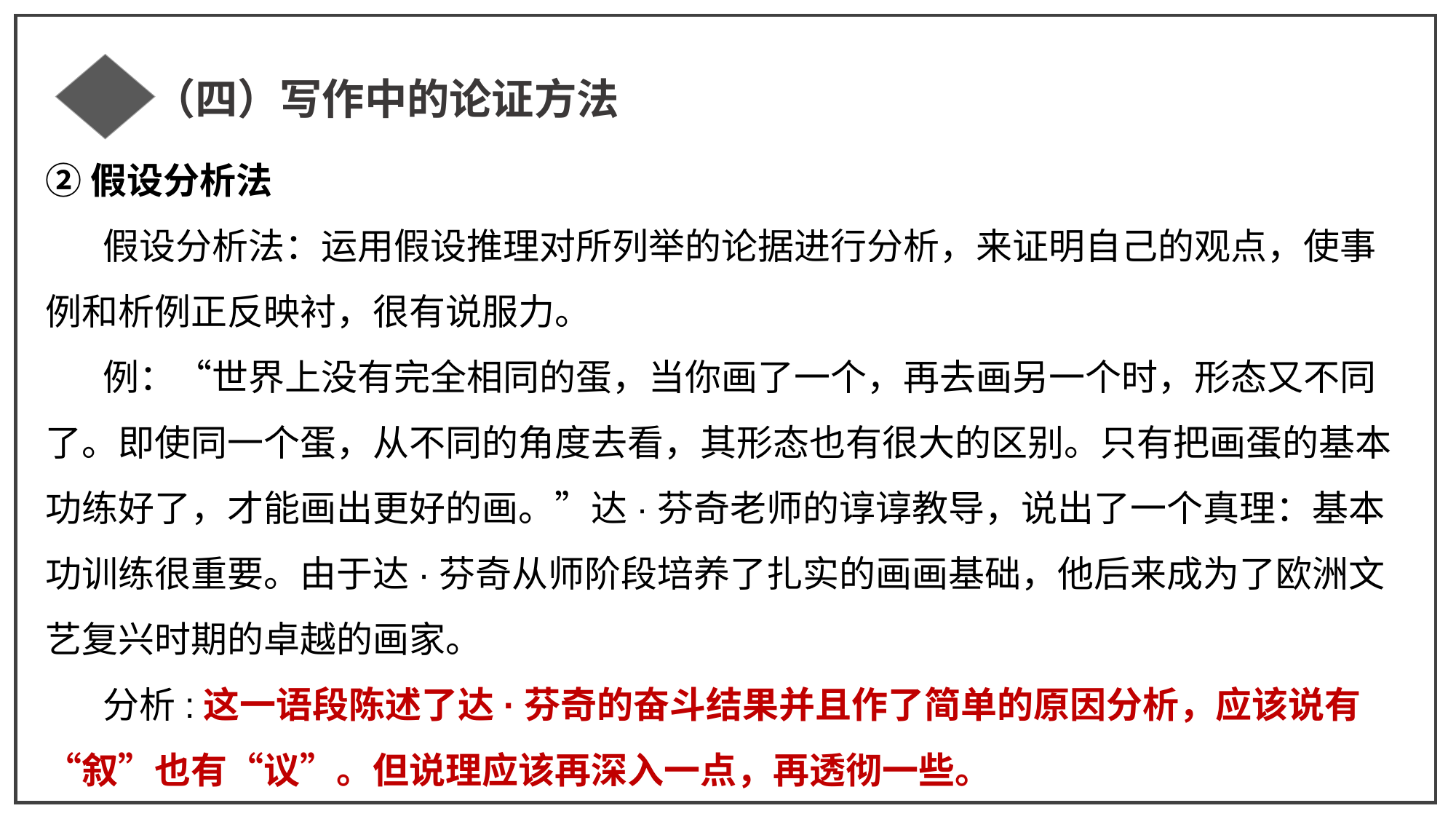

（四）写作中的论证方法

②假设分析法
      假设分析法：运用假设推理对所列举的论据进行分析，来证明自己的观点，使事例和析例正反映衬，很有说服力。
      例：“世界上没有完全相同的蛋，当你画了一个，再去画另一个时，形态又不同了。即使同一个蛋，从不同的角度去看，其形态也有很大的区别。只有把画蛋的基本功练好了，才能画出更好的画。”达·芬奇老师的谆谆教导，说出了一个真理：基本功训练很重要。由于达·芬奇从师阶段培养了扎实的画画基础，他后来成为了欧洲文艺复兴时期的卓越的画家。
      分析:这一语段陈述了达·芬奇的奋斗结果并且作了简单的原因分析，应该说有“叙”也有“议”。但说理应该再深入一点，再透彻一些。